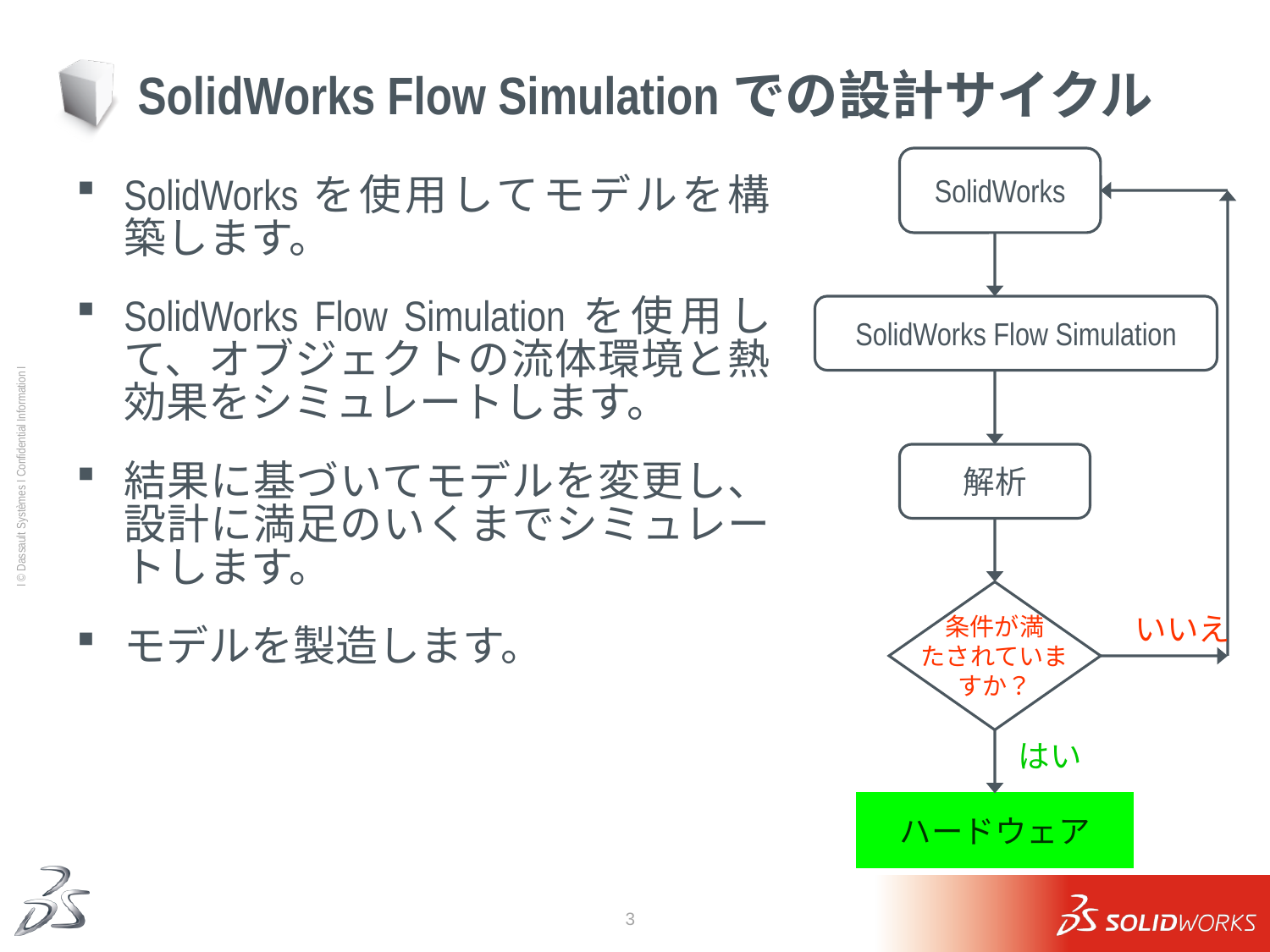

# SolidWorks Flow Simulationでの設計サイクル
SolidWorks
SolidWorksを使用してモデルを構築します。
SolidWorks Flow Simulationを使用して、オブジェクトの流体環境と熱効果をシミュレートします。
結果に基づいてモデルを変更し、設計に満足のいくまでシミュレートします。
モデルを製造します。

SolidWorks Flow Simulation

解析

条件が満
たされていま
すか？
いいえ

はい
ハードウェア